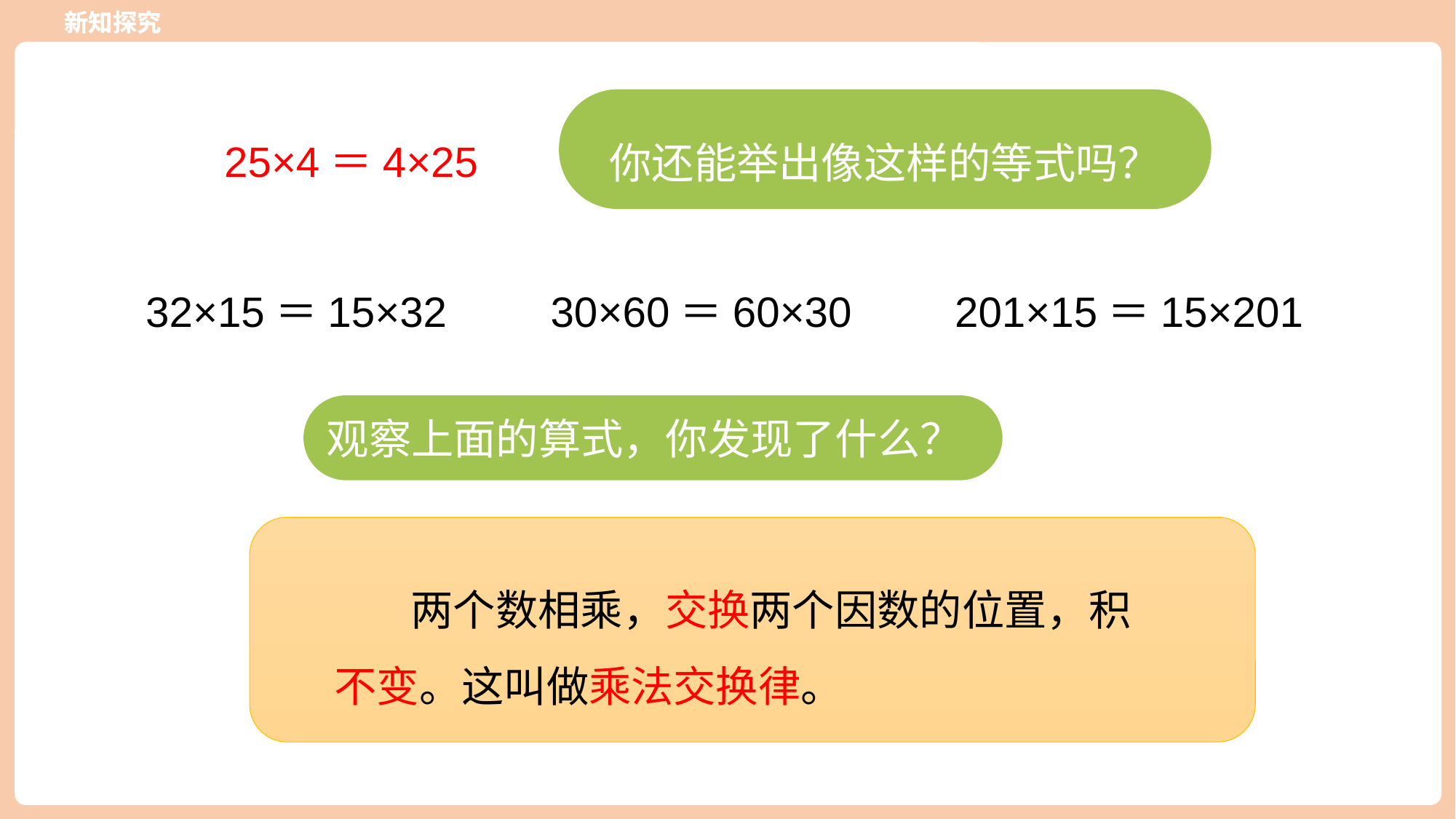

新知探究
新知探究
你还能举出像这样的等式吗？
25×4＝4×25
32×15＝15×32
30×60＝60×30
201×15＝15×201
观察上面的算式，你发现了什么？

       两个数相乘，交换两个因数的位置，积不变。这叫做乘法交换律。